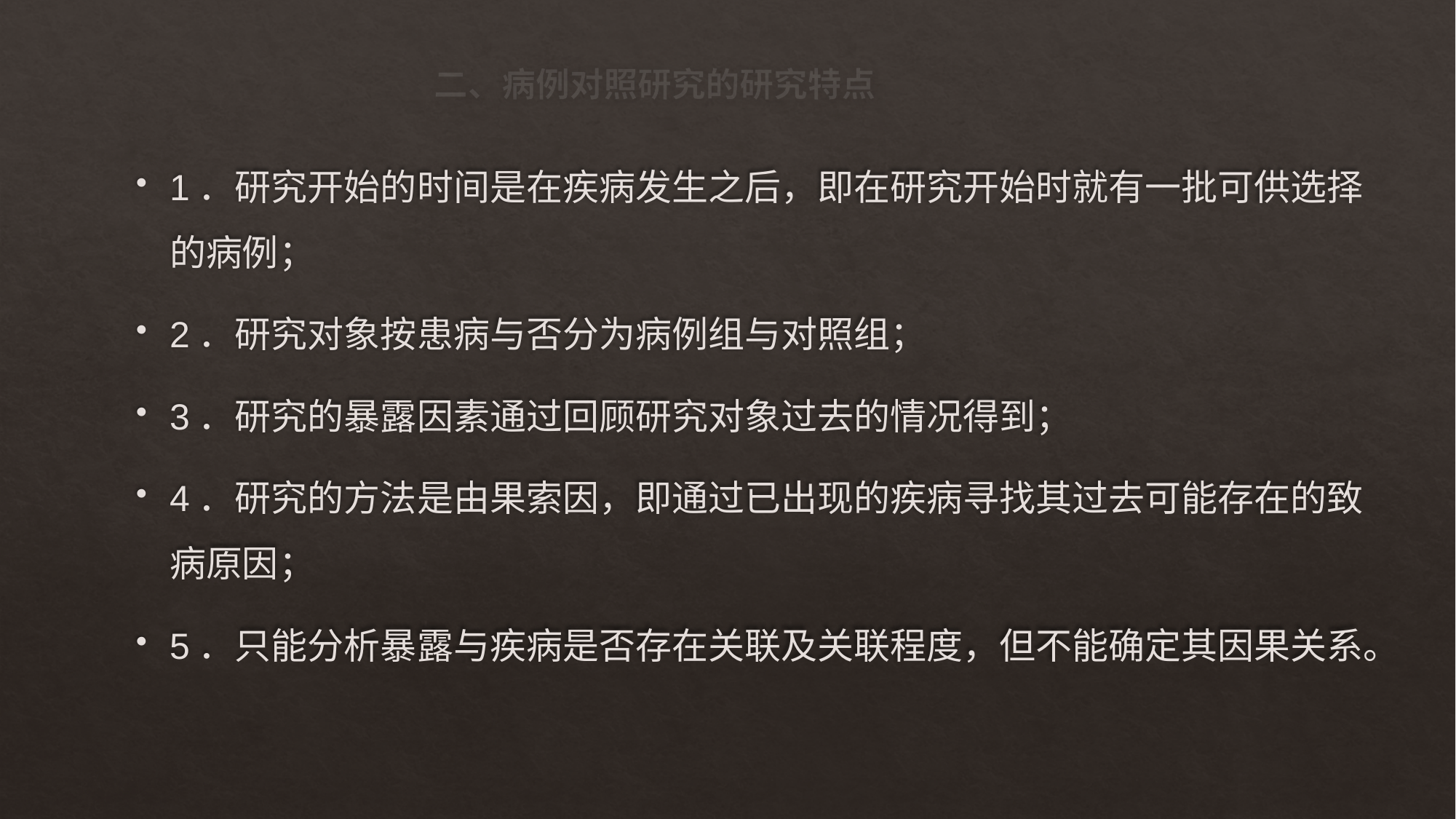

# 二、病例对照研究的研究特点
1．研究开始的时间是在疾病发生之后，即在研究开始时就有一批可供选择的病例；
2．研究对象按患病与否分为病例组与对照组；
3．研究的暴露因素通过回顾研究对象过去的情况得到；
4．研究的方法是由果索因，即通过已出现的疾病寻找其过去可能存在的致病原因；
5．只能分析暴露与疾病是否存在关联及关联程度，但不能确定其因果关系。